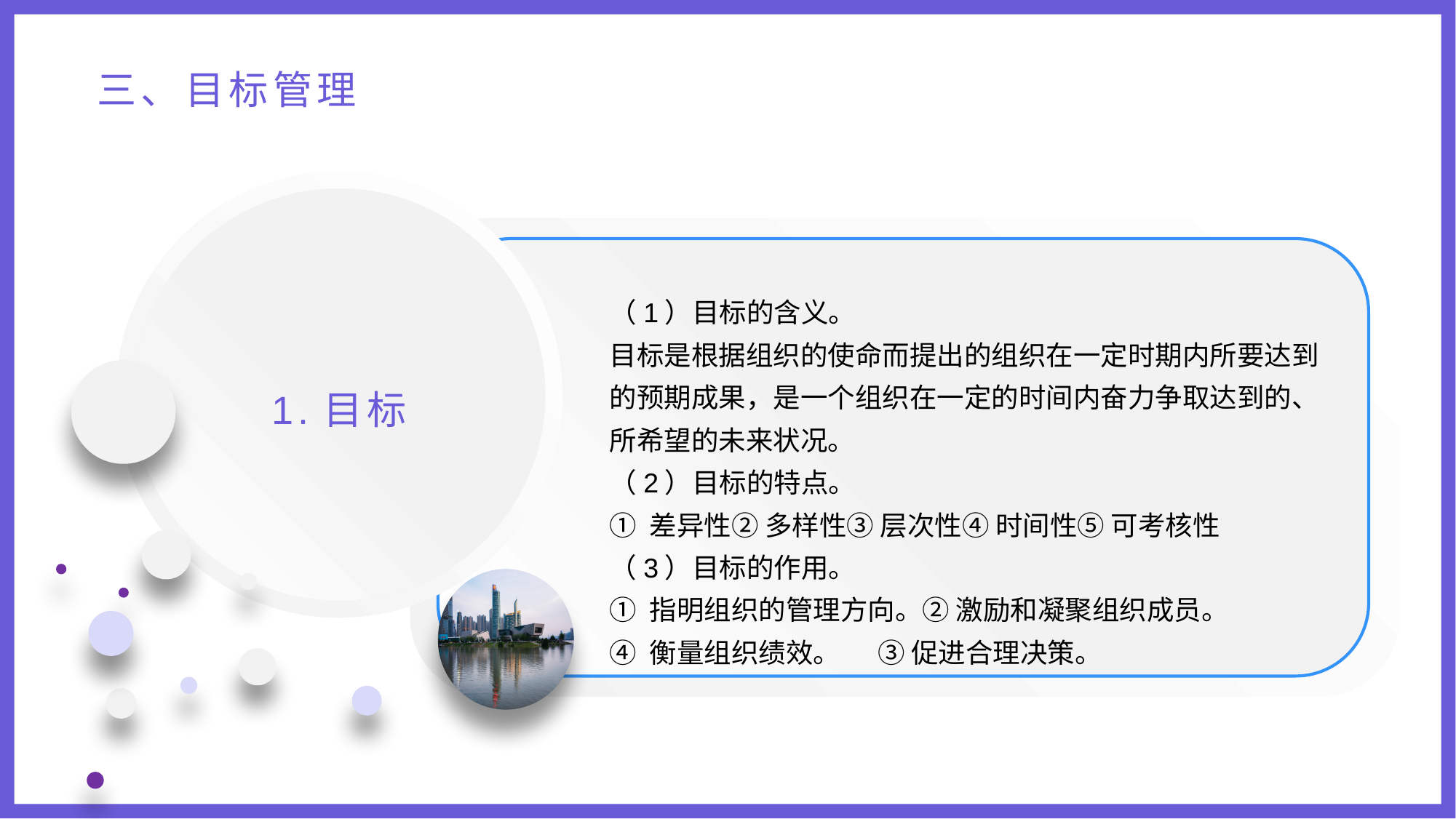

三、目标管理

（1）目标的含义。
目标是根据组织的使命而提出的组织在一定时期内所要达到的预期成果，是一个组织在一定的时间内奋力争取达到的、所希望的未来状况。
（2）目标的特点。
① 差异性② 多样性③ 层次性④ 时间性⑤ 可考核性
（3）目标的作用。
① 指明组织的管理方向。② 激励和凝聚组织成员。
④ 衡量组织绩效。      ③ 促进合理决策。

1.目标